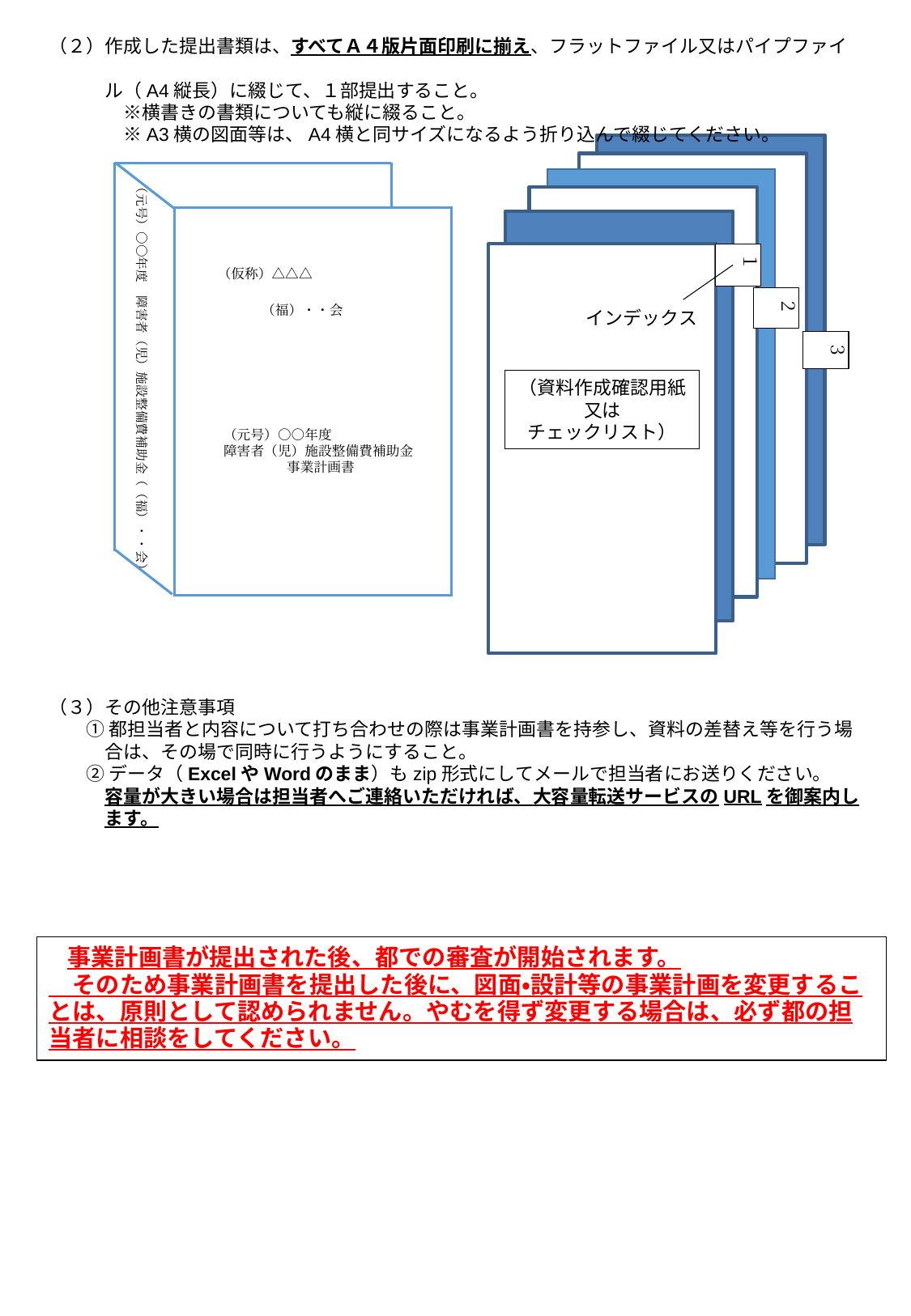

（２）作成した提出書類は、すべてＡ４版片面印刷に揃え、フラットファイル又はパイプファイ
　　　ル（A4縦長）に綴じて、１部提出すること。
　　　　※横書きの書類についても縦に綴ること。
　　　　※A3横の図面等は、A4横と同サイズになるよう折り込んで綴じてください。

１
２
３
（元号）○○年度　障害者（児）施設整備費補助金（（福）・・会）
（仮称）△△△

  　   （福）・・会
（元号）○○年度
障害者（児）施設整備費補助金
事業計画書

インデックス
（資料作成確認用紙
又は
チェックリスト）
（３）その他注意事項
　　① 都担当者と内容について打ち合わせの際は事業計画書を持参し、資料の差替え等を行う場
　　　合は、その場で同時に行うようにすること。
　　② データ（ExcelやWordのまま）もzip形式にしてメールで担当者にお送りください。
　　　容量が大きい場合は担当者へご連絡いただければ、大容量転送サービスのURLを御案内し
　　　ます。

　事業計画書が提出された後、都での審査が開始されます。
　そのため事業計画書を提出した後に、図面・設計等の事業計画を変更することは、原則として認められません。やむを得ず変更する場合は、必ず都の担当者に相談をしてください。